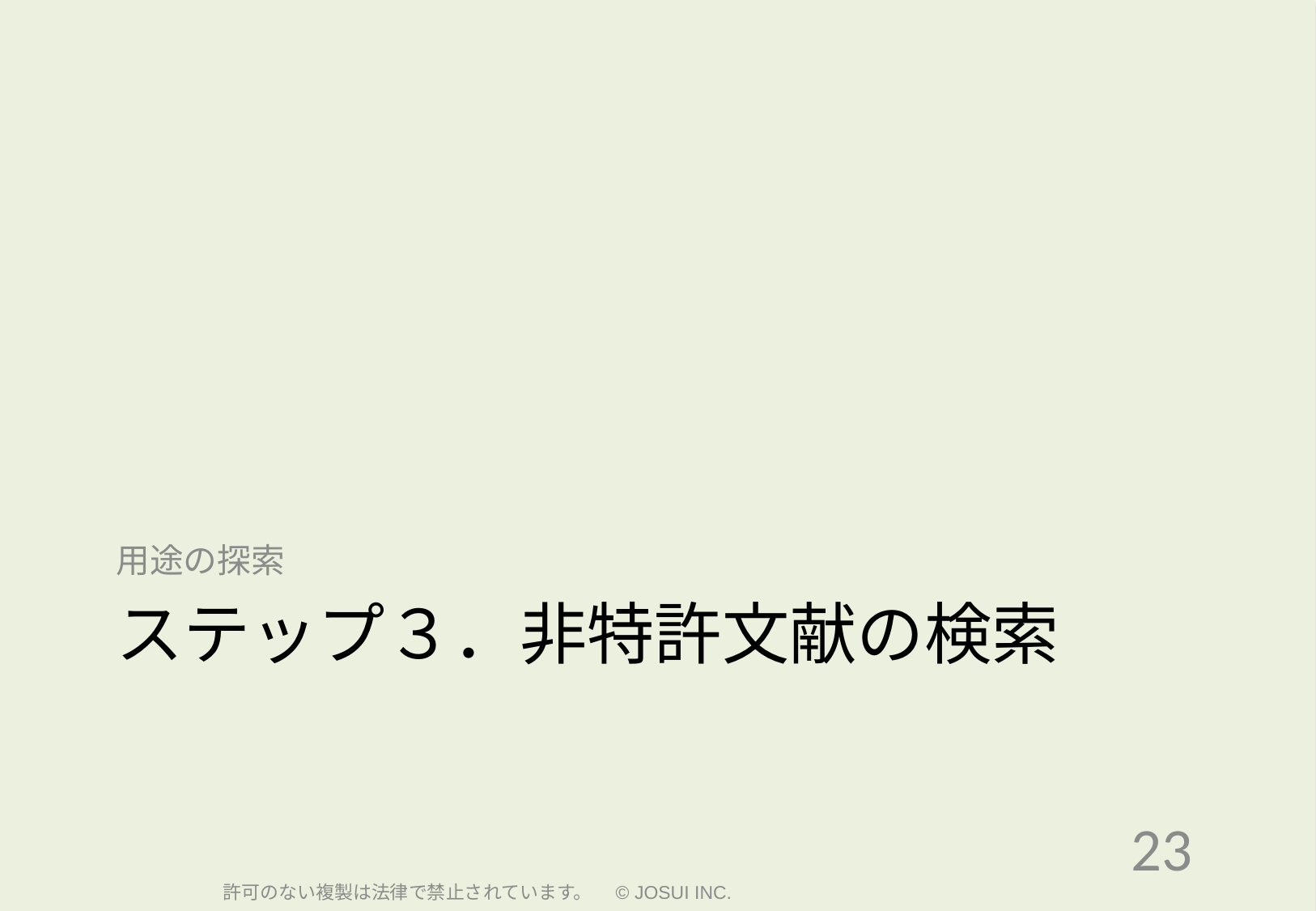

用途の探索
# ステップ３．非特許文献の検索
23
許可のない複製は法律で禁止されています。　© JOSUI INC.